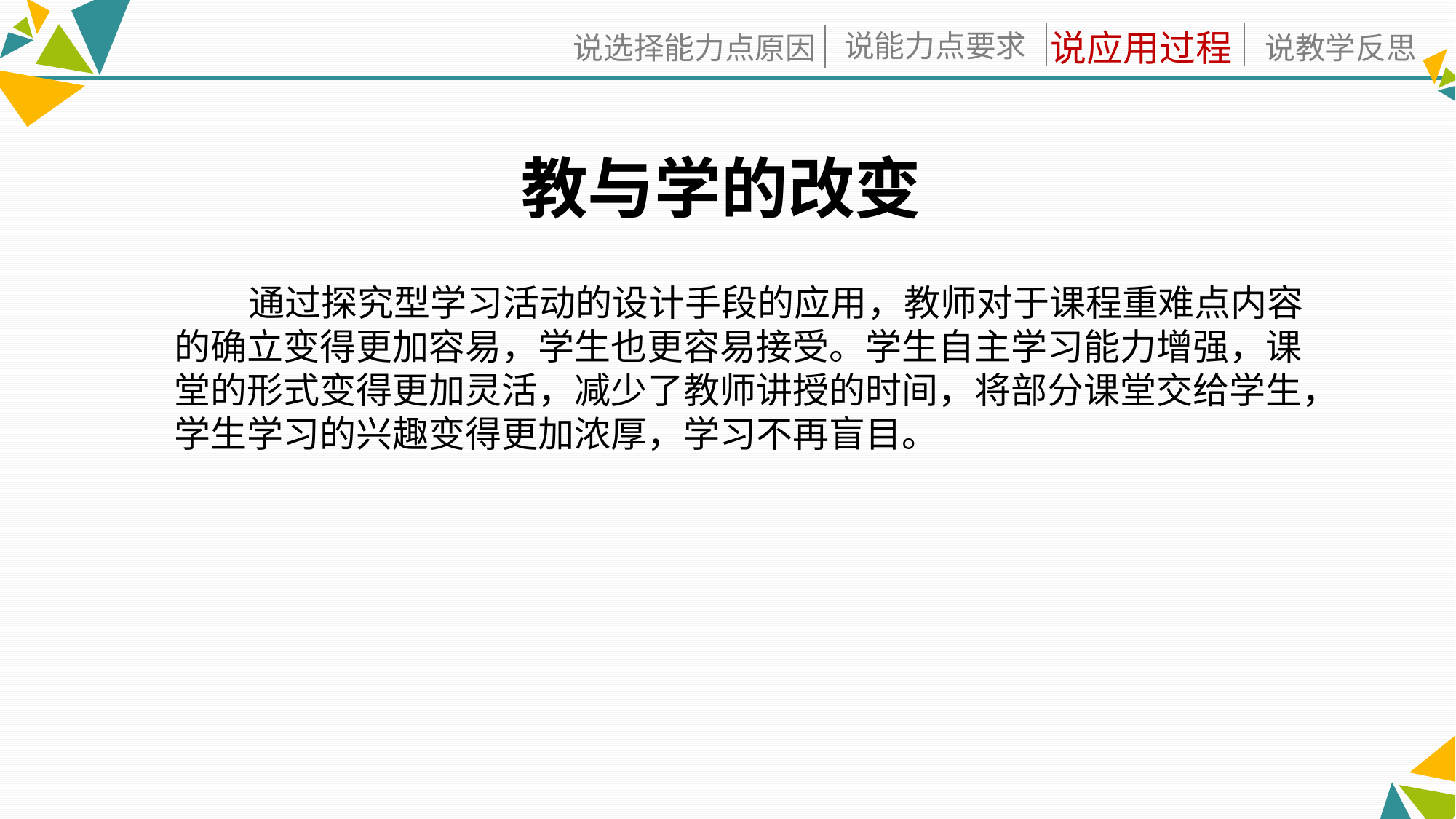

教与学的改变
        通过探究型学习活动的设计手段的应用，教师对于课程重难点内容的确立变得更加容易，学生也更容易接受。学生自主学习能力增强，课堂的形式变得更加灵活，减少了教师讲授的时间，将部分课堂交给学生，学生学习的兴趣变得更加浓厚，学习不再盲目。